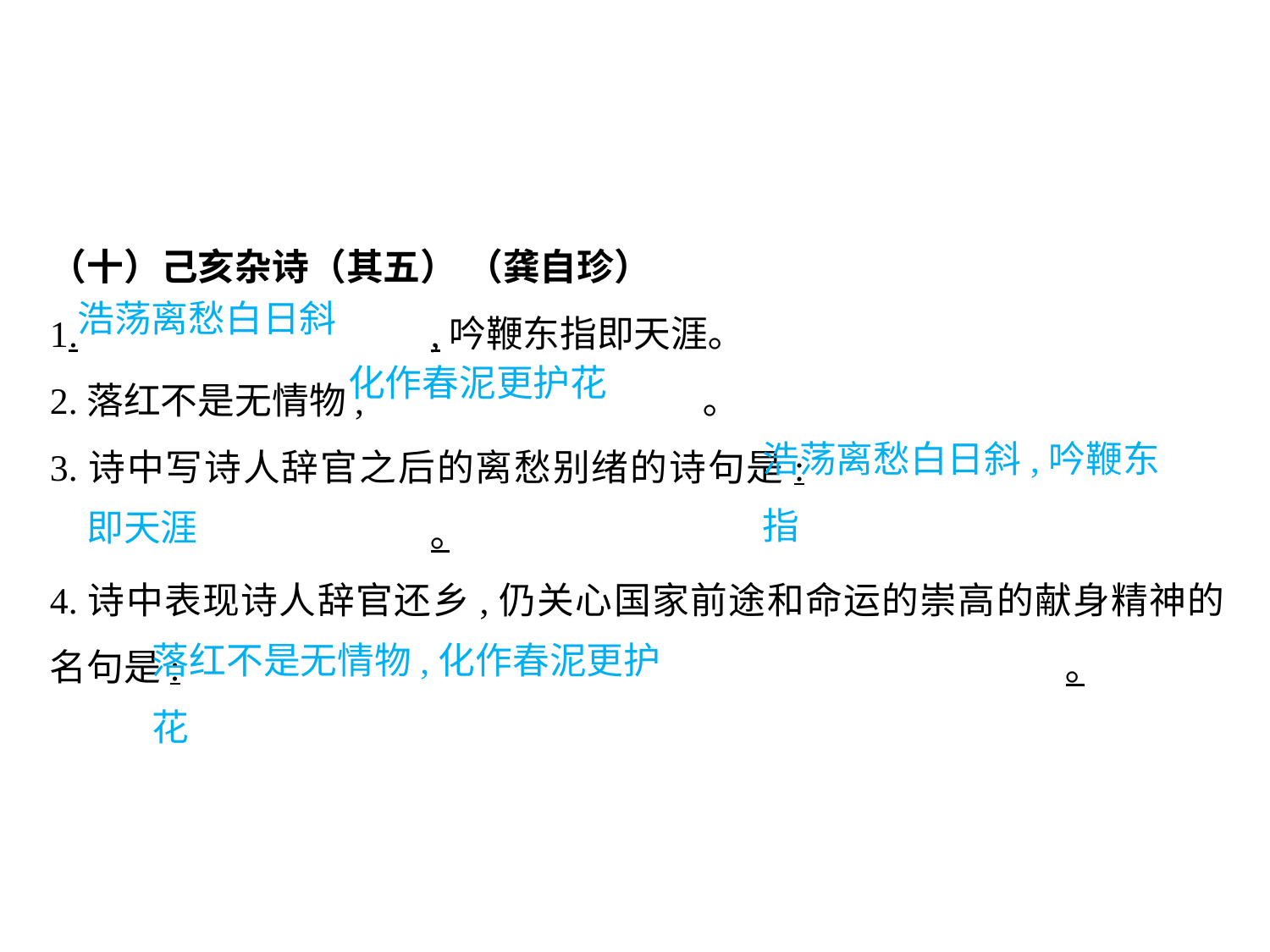

（十）己亥杂诗（其五） （龚自珍）
1.			,吟鞭东指即天涯｡
2.落红不是无情物,			 ｡
3.诗中写诗人辞官之后的离愁别绪的诗句是:							｡
4.诗中表现诗人辞官还乡,仍关心国家前途和命运的崇高的献身精神的名句是:							｡
浩荡离愁白日斜
化作春泥更护花
浩荡离愁白日斜,吟鞭东指
即天涯
落红不是无情物,化作春泥更护花